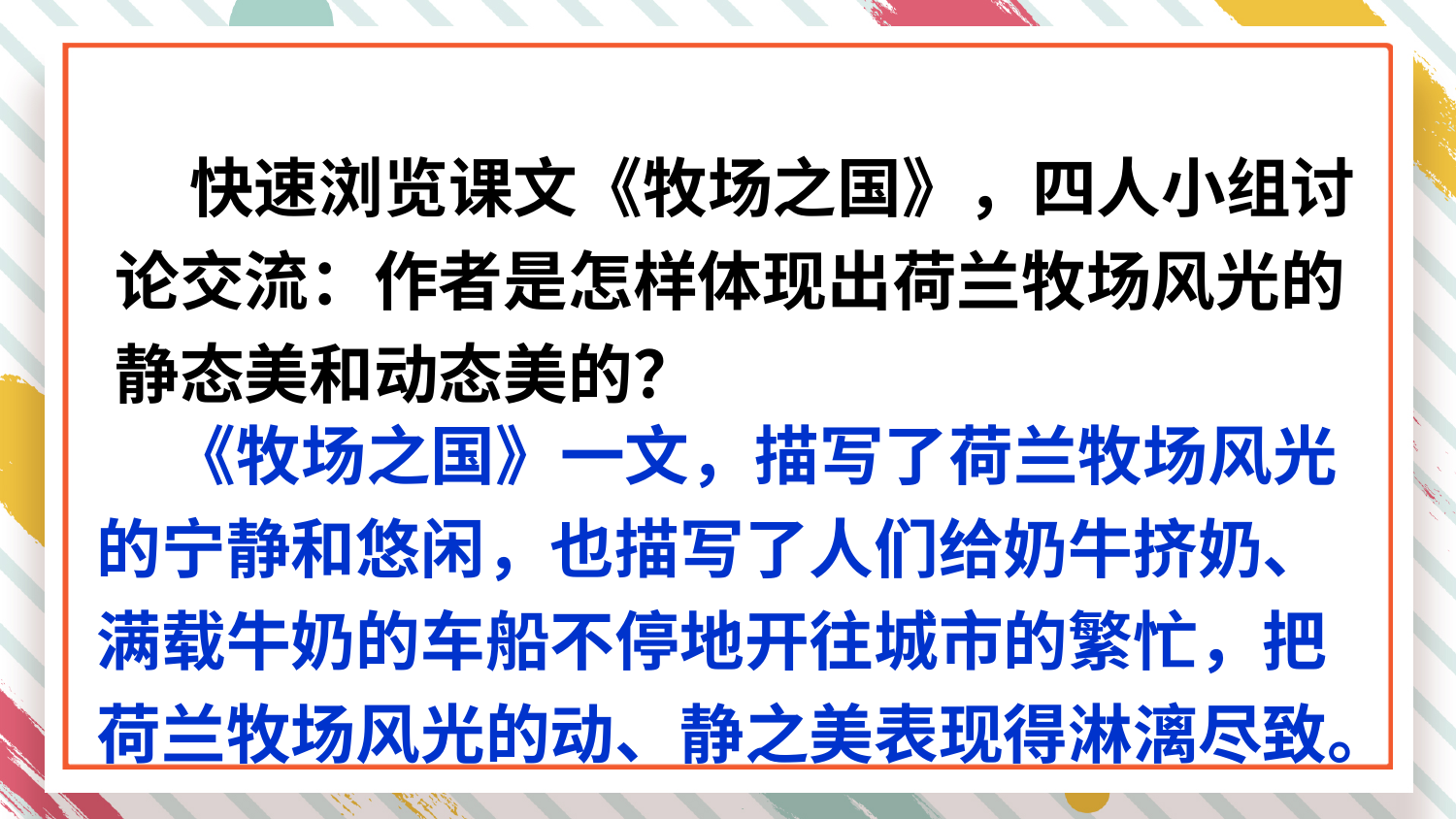

快速浏览课文《牧场之国》，四人小组讨论交流：作者是怎样体现出荷兰牧场风光的静态美和动态美的？
    《牧场之国》一文，描写了荷兰牧场风光的宁静和悠闲，也描写了人们给奶牛挤奶、满载牛奶的车船不停地开往城市的繁忙，把荷兰牧场风光的动、静之美表现得淋漓尽致。